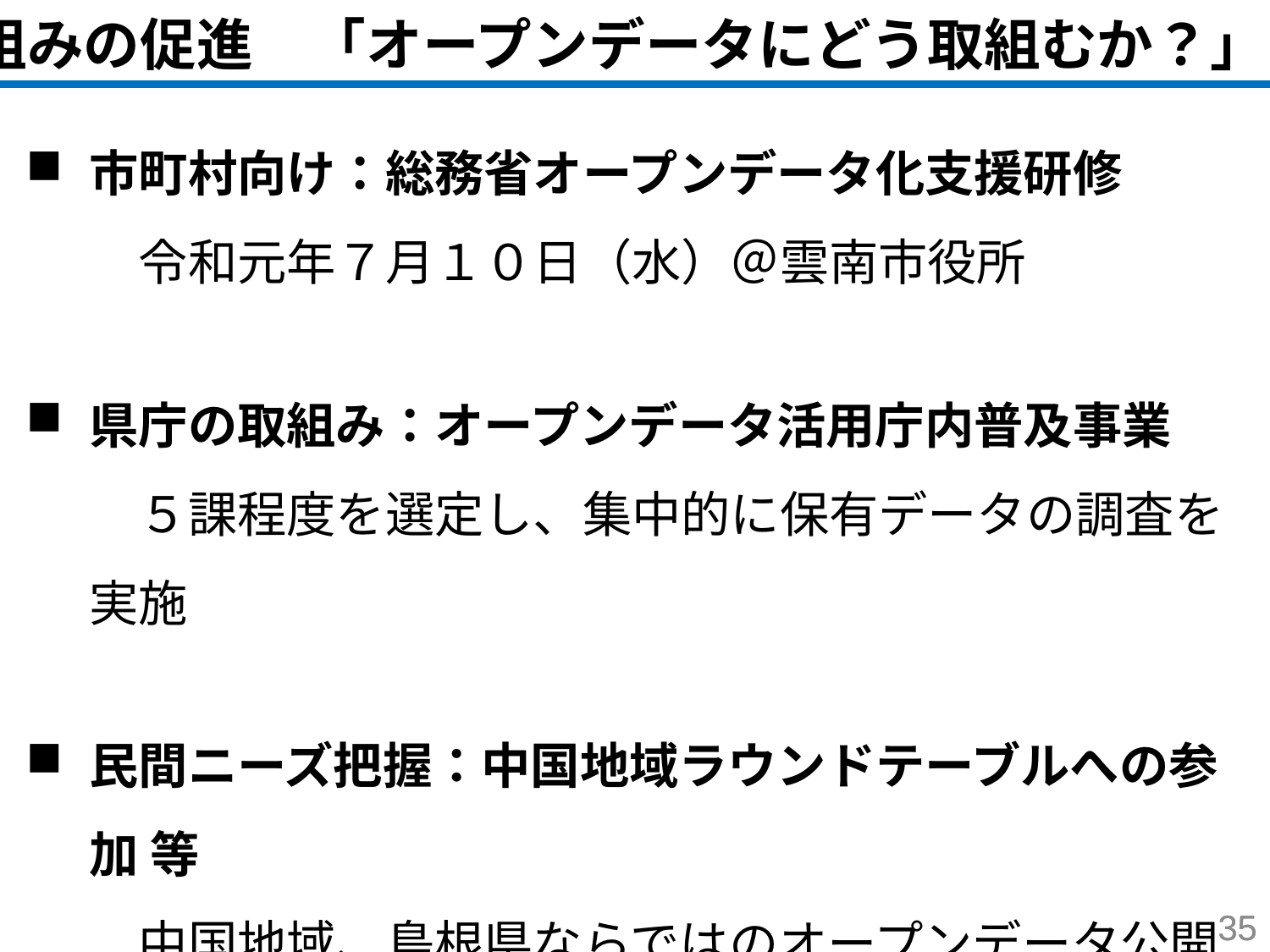

取組みの促進　「オープンデータにどう取組むか？」
市町村向け：総務省オープンデータ化支援研修
　令和元年７月１０日（水）＠雲南市役所
県庁の取組み：オープンデータ活用庁内普及事業
　５課程度を選定し、集中的に保有データの調査を実施
民間ニーズ把握：中国地域ラウンドテーブルへの参加 等
　中国地域、島根県ならではのオープンデータ公開を目指す
35
35